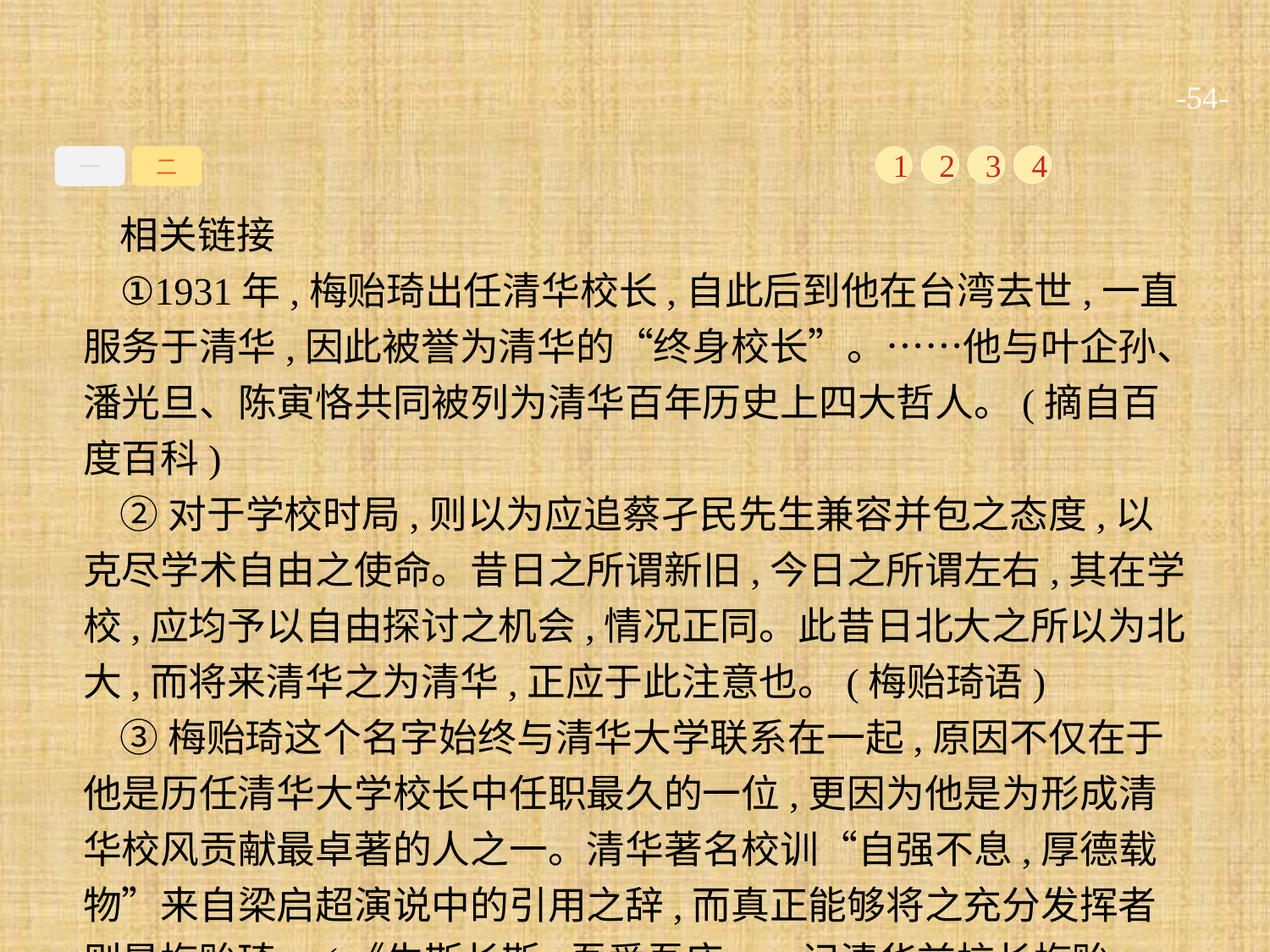

-54-
一
二
1
2
3
4
相关链接
①1931年,梅贻琦出任清华校长,自此后到他在台湾去世,一直服务于清华,因此被誉为清华的“终身校长”。……他与叶企孙、潘光旦、陈寅恪共同被列为清华百年历史上四大哲人。(摘自百度百科)
②对于学校时局,则以为应追蔡孑民先生兼容并包之态度,以克尽学术自由之使命。昔日之所谓新旧,今日之所谓左右,其在学校,应均予以自由探讨之机会,情况正同。此昔日北大之所以为北大,而将来清华之为清华,正应于此注意也。(梅贻琦语)
③梅贻琦这个名字始终与清华大学联系在一起,原因不仅在于他是历任清华大学校长中任职最久的一位,更因为他是为形成清华校风贡献最卓著的人之一。清华著名校训“自强不息,厚德载物”来自梁启超演说中的引用之辞,而真正能够将之充分发挥者则是梅贻琦。(《生斯长斯,吾爱吾庐——记清华前校长梅贻琦》)